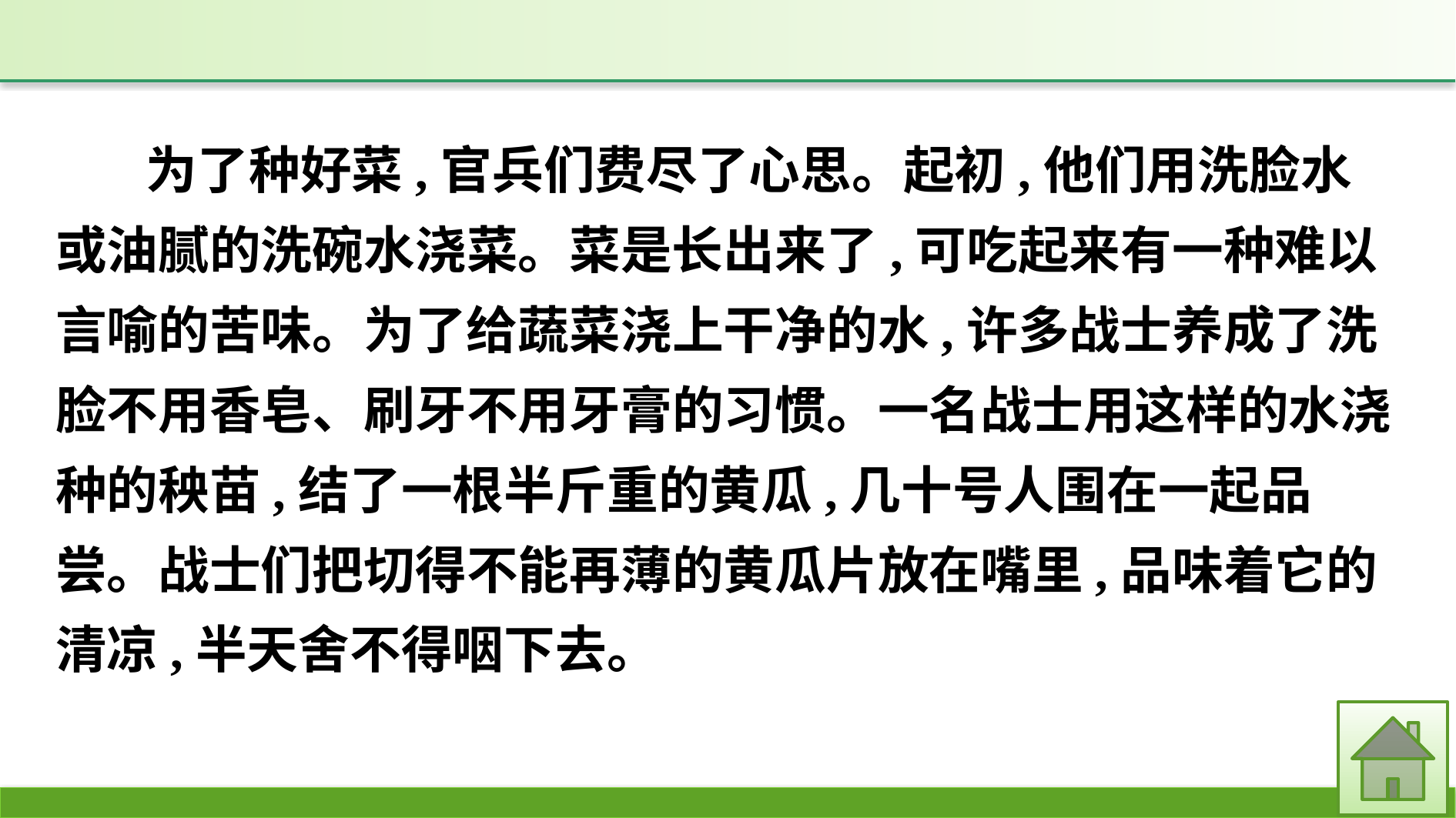

为了种好菜,官兵们费尽了心思。起初,他们用洗脸水或油腻的洗碗水浇菜。菜是长出来了,可吃起来有一种难以言喻的苦味。为了给蔬菜浇上干净的水,许多战士养成了洗脸不用香皂、刷牙不用牙膏的习惯。一名战士用这样的水浇种的秧苗,结了一根半斤重的黄瓜,几十号人围在一起品尝。战士们把切得不能再薄的黄瓜片放在嘴里,品味着它的清凉,半天舍不得咽下去。